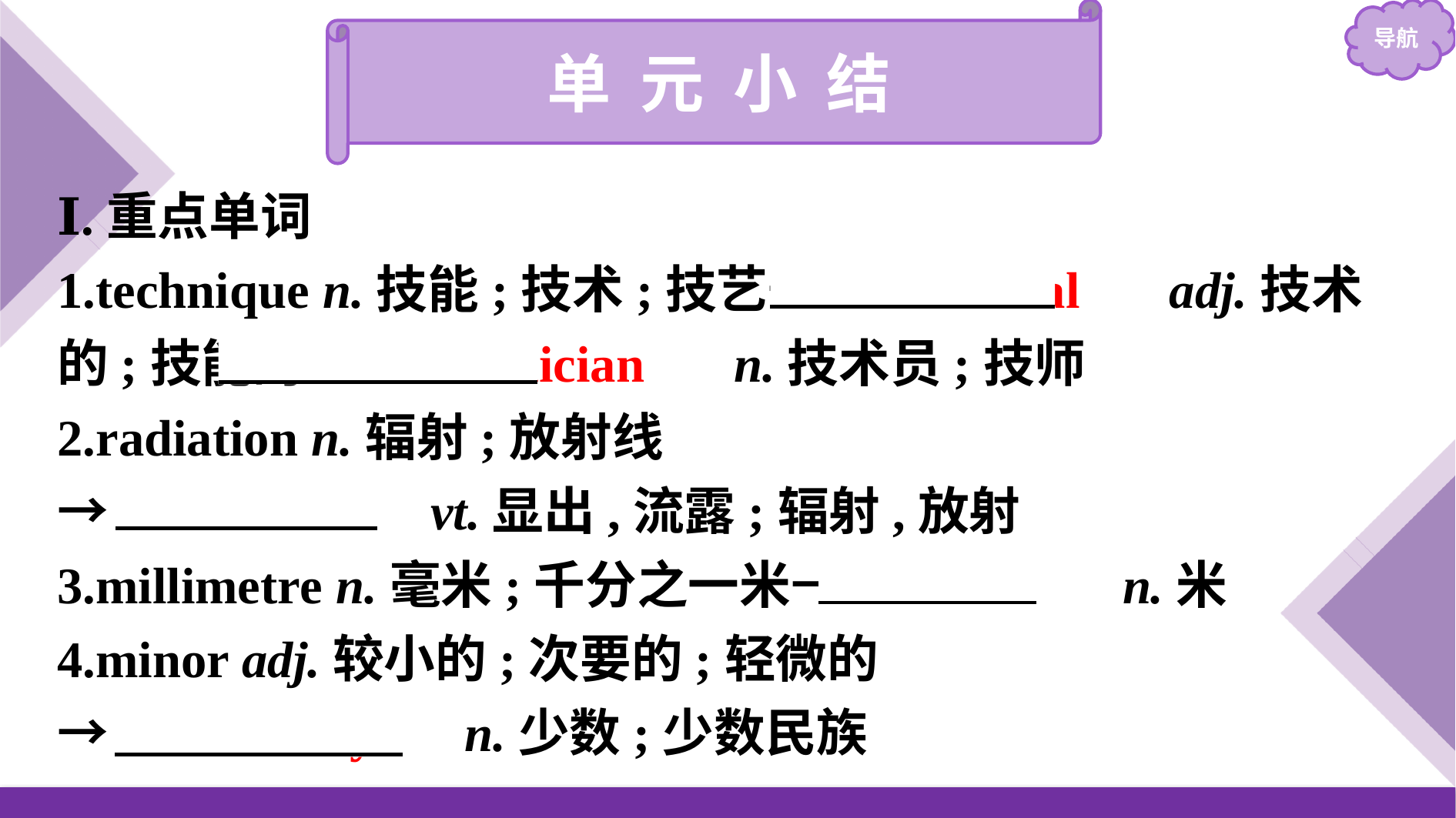

单  元  小  结
Ⅰ.重点单词
1.technique n.技能;技术;技艺→　technical　 adj.技术的;技能的→　technician　 n.技术员;技师
2.radiation n.辐射;放射线
→　radiate　 vt.显出,流露;辐射,放射
3.millimetre n.毫米;千分之一米→　metre　 n.米
4.minor adj.较小的;次要的;轻微的
→　minority　 n.少数;少数民族